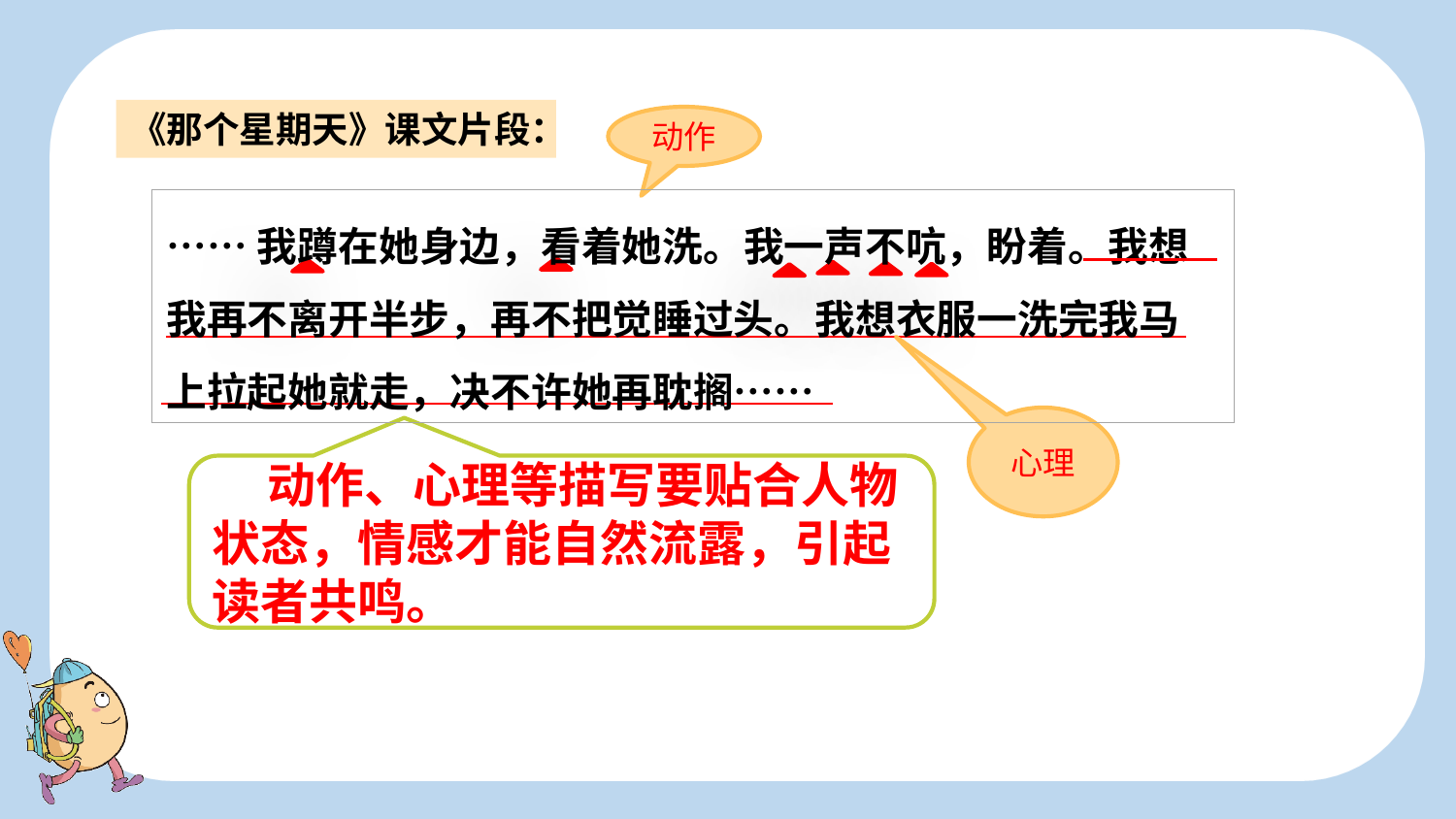

《那个星期天》课文片段：
动作
……我蹲在她身边，看着她洗。我一声不吭，盼着。我想我再不离开半步，再不把觉睡过头。我想衣服一洗完我马上拉起她就走，决不许她再耽搁……

心理
    动作、心理等描写要贴合人物状态，情感才能自然流露，引起读者共鸣。